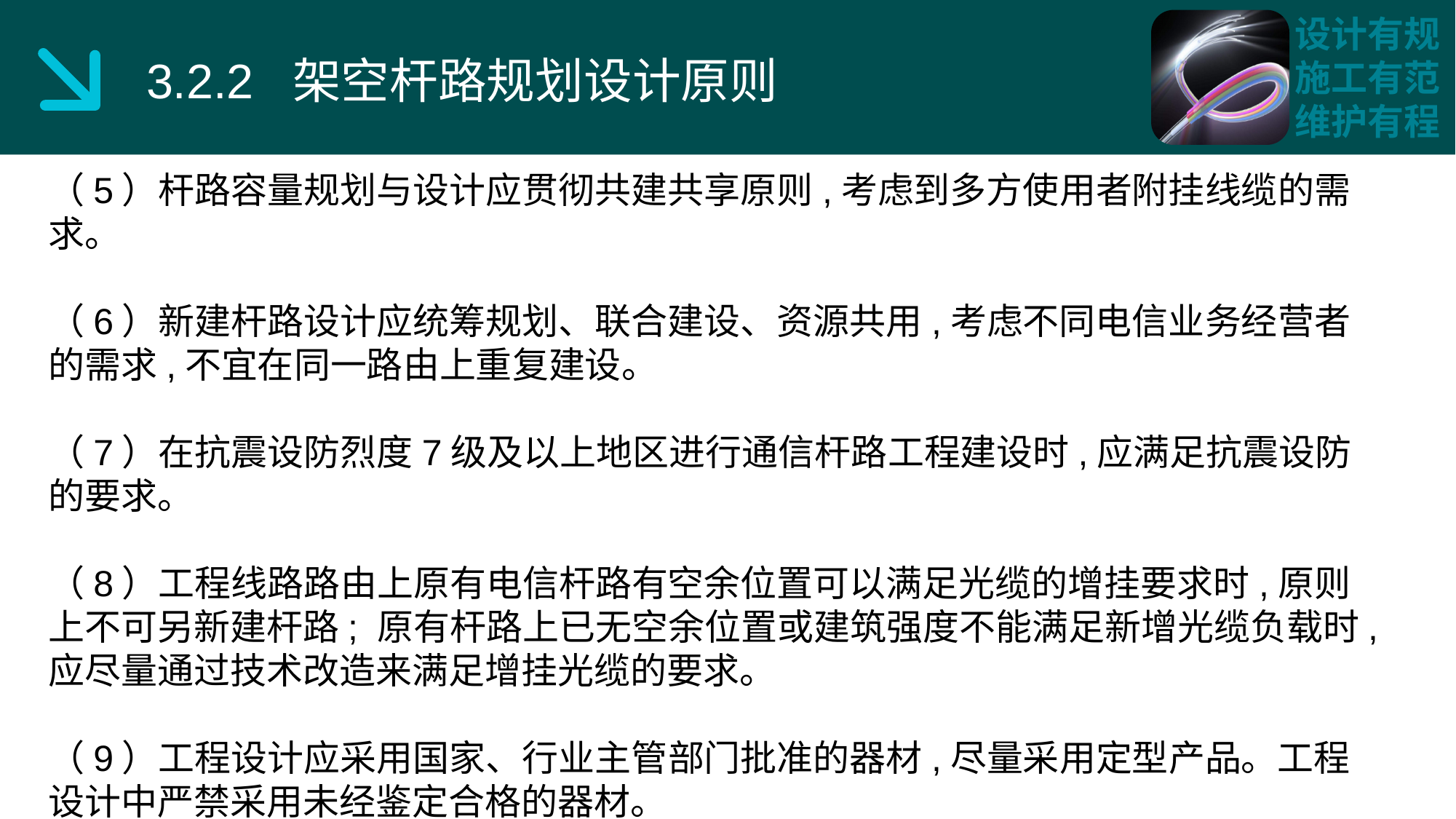

3.2.2  架空杆路规划设计原则

（5）杆路容量规划与设计应贯彻共建共享原则,考虑到多方使用者附挂线缆的需求。

（6）新建杆路设计应统筹规划、联合建设、资源共用,考虑不同电信业务经营者的需求,不宜在同一路由上重复建设。

（7）在抗震设防烈度7级及以上地区进行通信杆路工程建设时,应满足抗震设防的要求。

（8）工程线路路由上原有电信杆路有空余位置可以满足光缆的增挂要求时,原则上不可另新建杆路; 原有杆路上已无空余位置或建筑强度不能满足新增光缆负载时,应尽量通过技术改造来满足增挂光缆的要求。

（9）工程设计应采用国家、行业主管部门批准的器材,尽量采用定型产品。工程设计中严禁采用未经鉴定合格的器材。